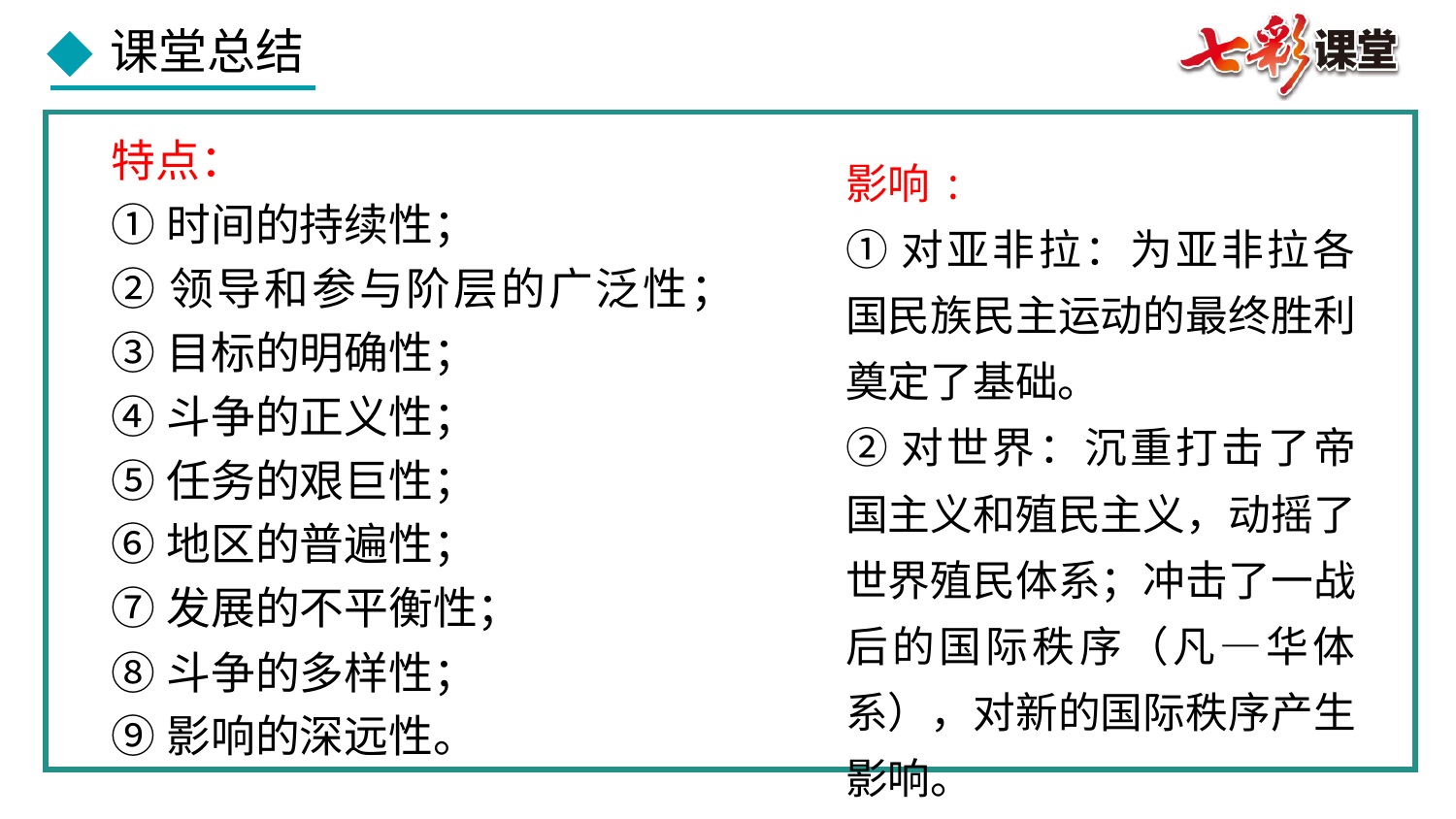

特点：
①时间的持续性；
②领导和参与阶层的广泛性；
③目标的明确性；
④斗争的正义性；
⑤任务的艰巨性；
⑥地区的普遍性；
⑦发展的不平衡性；
⑧斗争的多样性；
⑨影响的深远性。
影响:
①对亚非拉：为亚非拉各国民族民主运动的最终胜利奠定了基础。
②对世界：沉重打击了帝国主义和殖民主义，动摇了世界殖民体系；冲击了一战后的国际秩序（凡—华体系），对新的国际秩序产生影响。